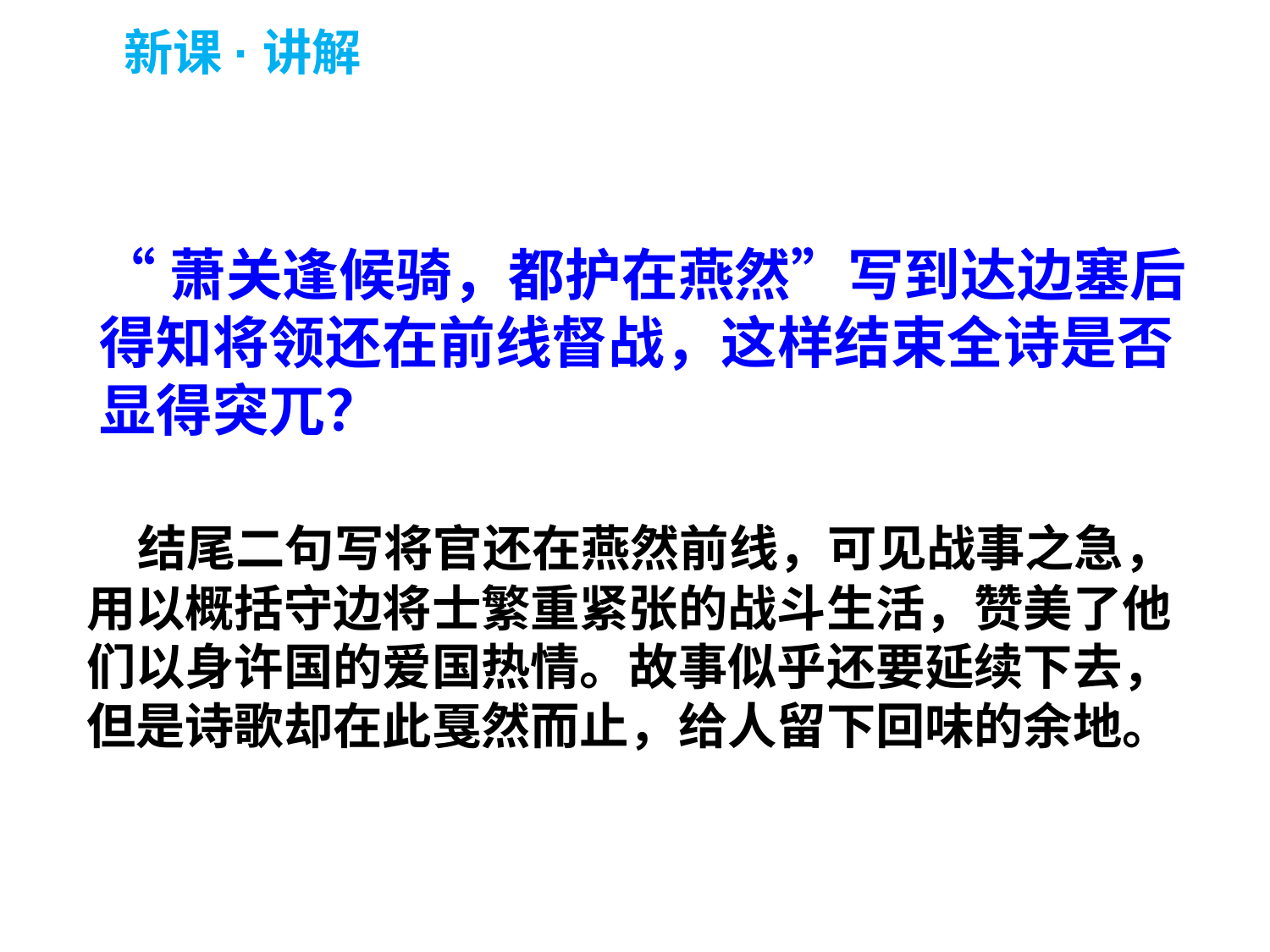

新课·讲解
“萧关逢候骑，都护在燕然”写到达边塞后得知将领还在前线督战，这样结束全诗是否显得突兀？
      结尾二句写将官还在燕然前线，可见战事之急，用以概括守边将士繁重紧张的战斗生活，赞美了他们以身许国的爱国热情。故事似乎还要延续下去，但是诗歌却在此戛然而止，给人留下回味的余地。